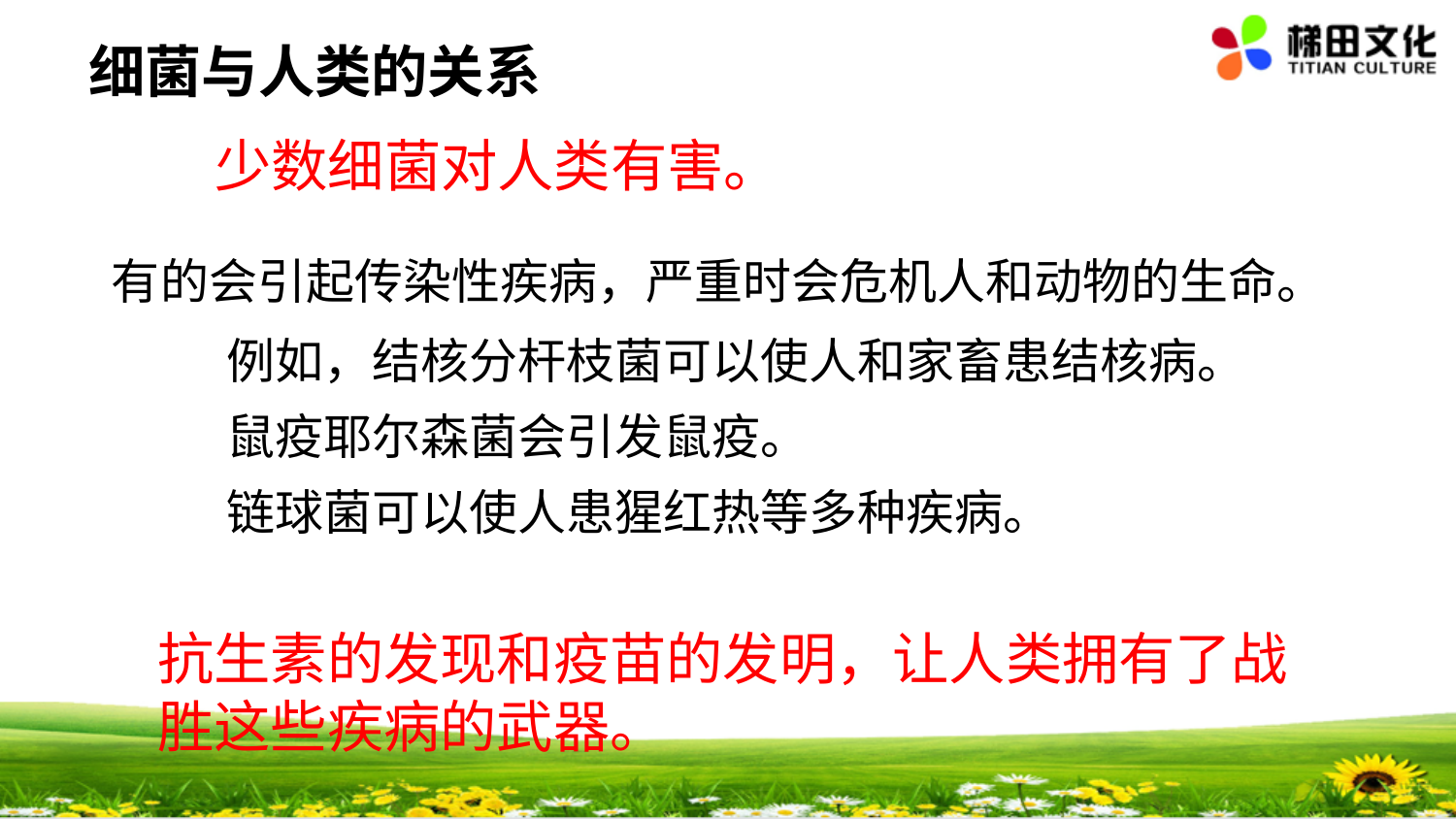

细菌与人类的关系
#
少数细菌对人类有害。
有的会引起传染性疾病，严重时会危机人和动物的生命。
例如，结核分杆枝菌可以使人和家畜患结核病。
鼠疫耶尔森菌会引发鼠疫。
链球菌可以使人患猩红热等多种疾病。
抗生素的发现和疫苗的发明，让人类拥有了战胜这些疾病的武器。